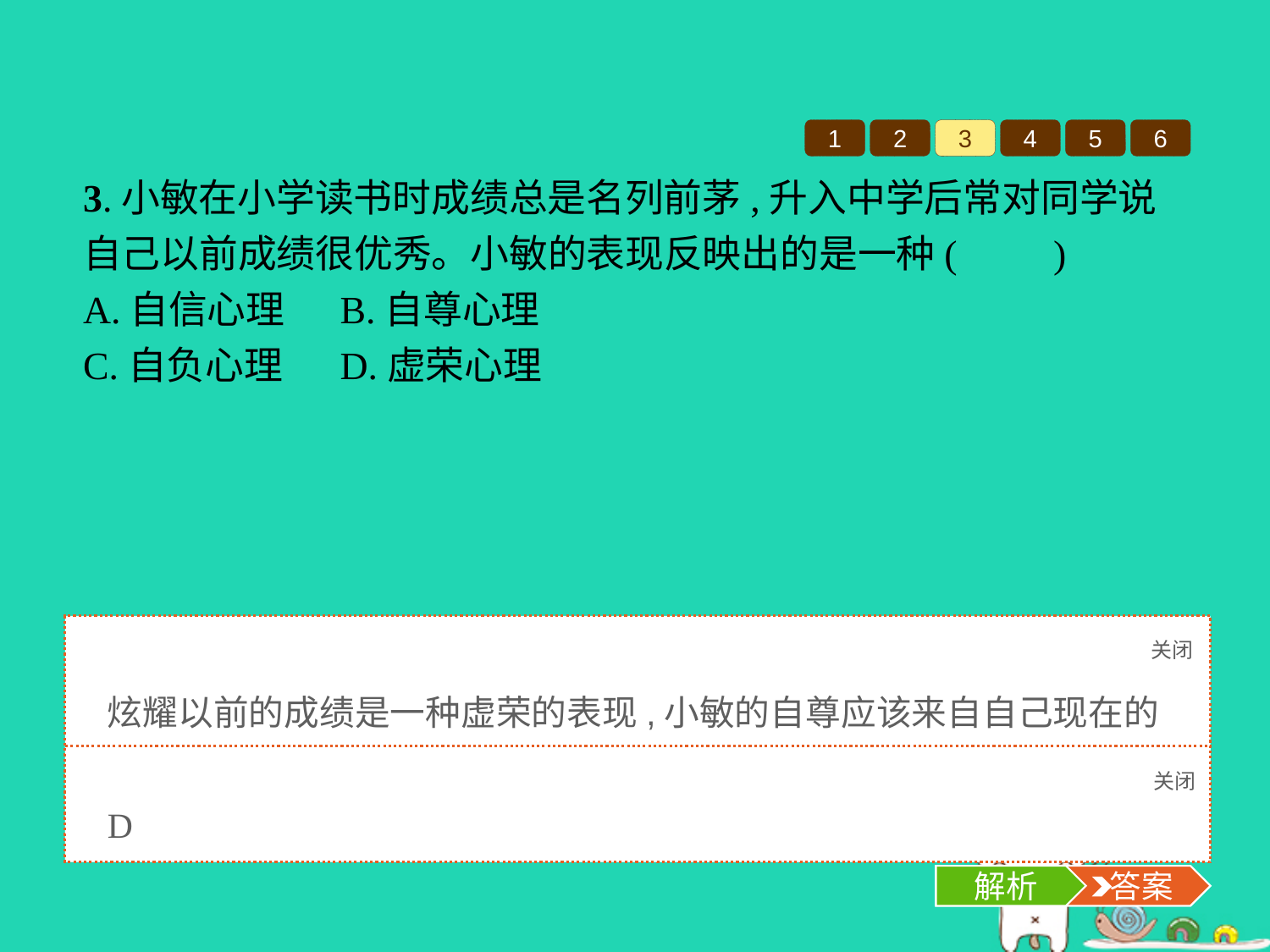

1
2
3
4
5
6
3.小敏在小学读书时成绩总是名列前茅,升入中学后常对同学说自己以前成绩很优秀。小敏的表现反映出的是一种(　　)
A.自信心理	B.自尊心理
C.自负心理	D.虚荣心理

关闭
解析

炫耀以前的成绩是一种虚荣的表现,小敏的自尊应该来自自己现在的表现。

关闭
解析
  答案

D
解析
  答案